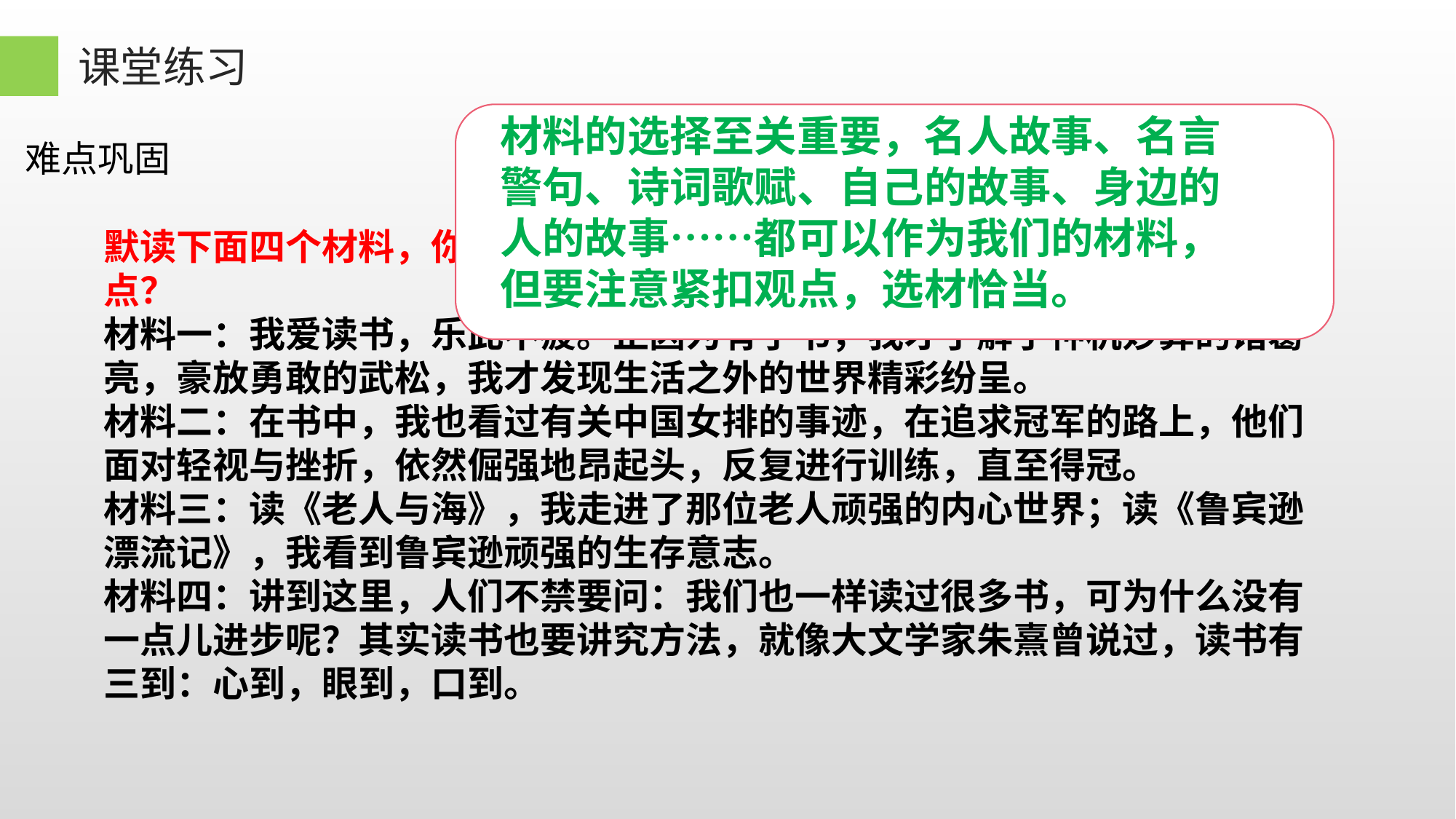

课堂练习

材料的选择至关重要，名人故事、名言警句、诗词歌赋、自己的故事、身边的人的故事……都可以作为我们的材料，但要注意紧扣观点，选材恰当。
难点巩固
默读下面四个材料，你觉得哪些材料可以说明“书，磨炼我的意志”这个观点？
材料一：我爱读书，乐此不疲。正因为有了书，我才了解了神机妙算的诸葛亮，豪放勇敢的武松，我才发现生活之外的世界精彩纷呈。
材料二：在书中，我也看过有关中国女排的事迹，在追求冠军的路上，他们面对轻视与挫折，依然倔强地昂起头，反复进行训练，直至得冠。
材料三：读《老人与海》，我走进了那位老人顽强的内心世界；读《鲁宾逊漂流记》，我看到鲁宾逊顽强的生存意志。
材料四：讲到这里，人们不禁要问：我们也一样读过很多书，可为什么没有一点儿进步呢？其实读书也要讲究方法，就像大文学家朱熹曾说过，读书有三到：心到，眼到，口到。
7